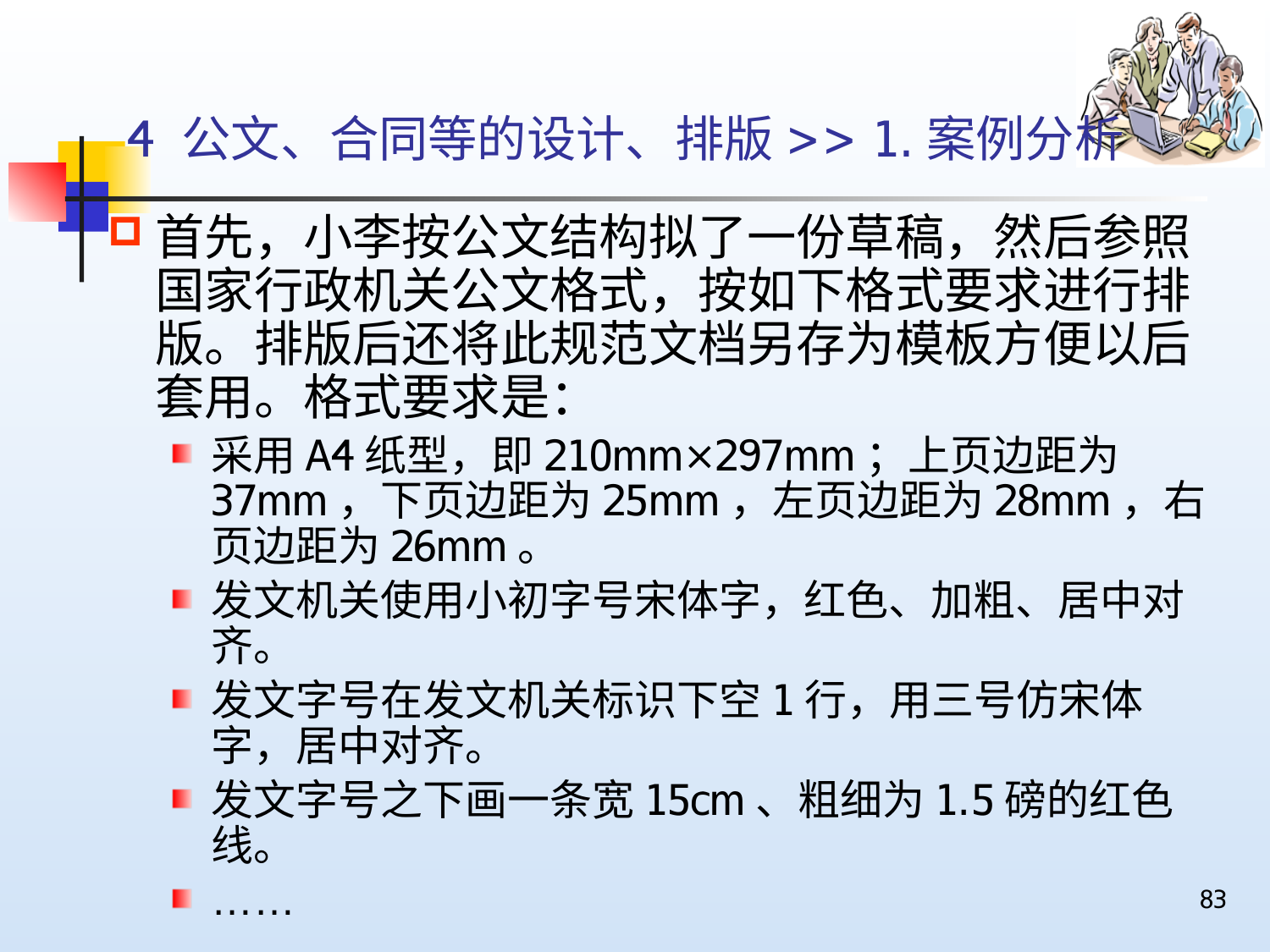

# 4 公文、合同等的设计、排版>> 1.案例分析
首先，小李按公文结构拟了一份草稿，然后参照国家行政机关公文格式，按如下格式要求进行排版。排版后还将此规范文档另存为模板方便以后套用。格式要求是：
采用A4纸型，即210mm×297mm；上页边距为37mm，下页边距为25mm，左页边距为28mm，右页边距为26mm。
发文机关使用小初字号宋体字，红色、加粗、居中对齐。
发文字号在发文机关标识下空1行，用三号仿宋体字，居中对齐。
发文字号之下画一条宽15cm、粗细为1.5磅的红色线。
……
83